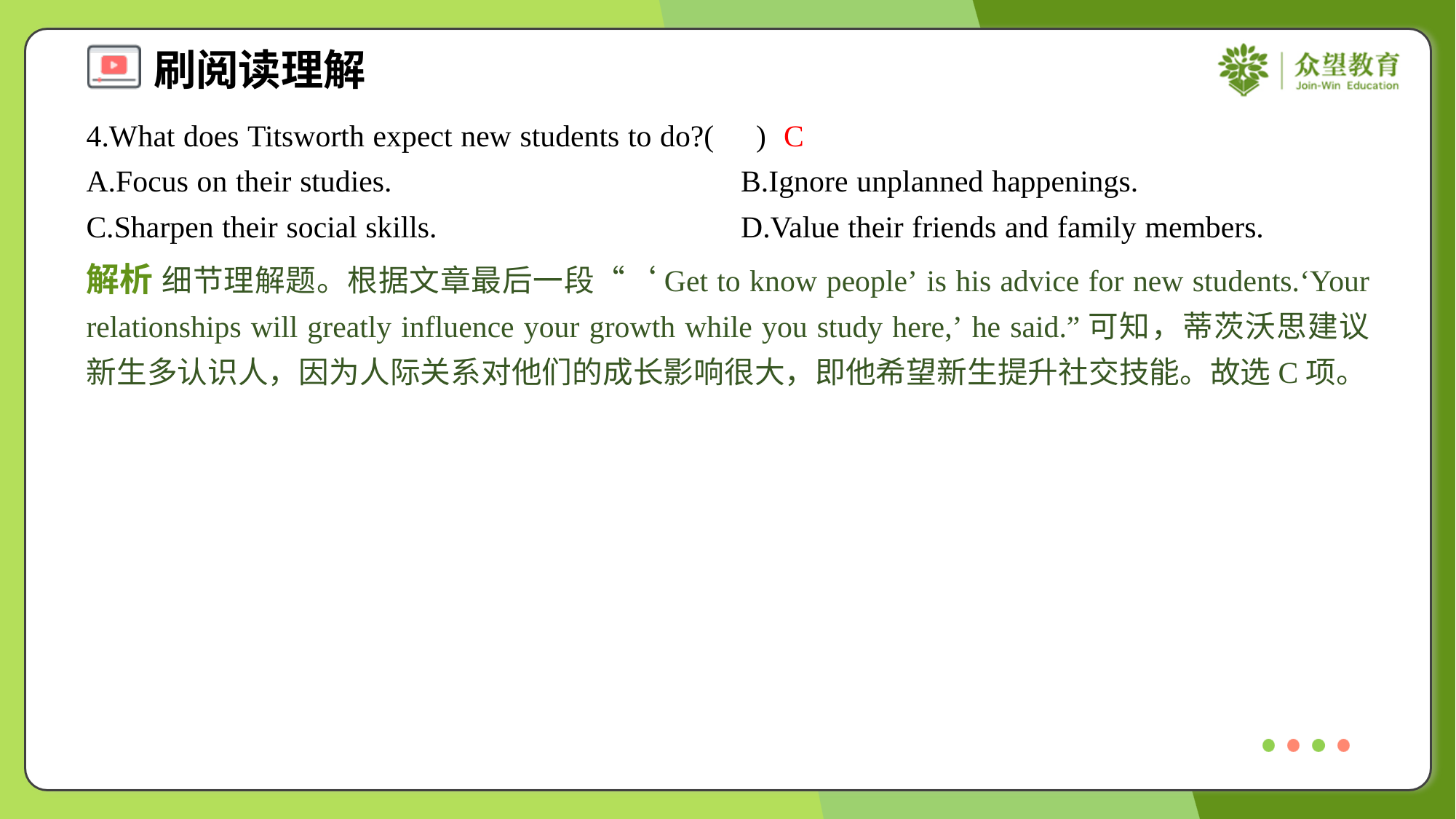

4.What does Titsworth expect new students to do?(     )
C
A.Focus on their studies.	B.Ignore unplanned happenings.
C.Sharpen their social skills.	D.Value their friends and family members.
解析 细节理解题。根据文章最后一段“‘Get to know people’ is his advice for new students.‘Your relationships will greatly influence your growth while you study here,’ he said.”可知，蒂茨沃思建议新生多认识人，因为人际关系对他们的成长影响很大，即他希望新生提升社交技能。故选C项。